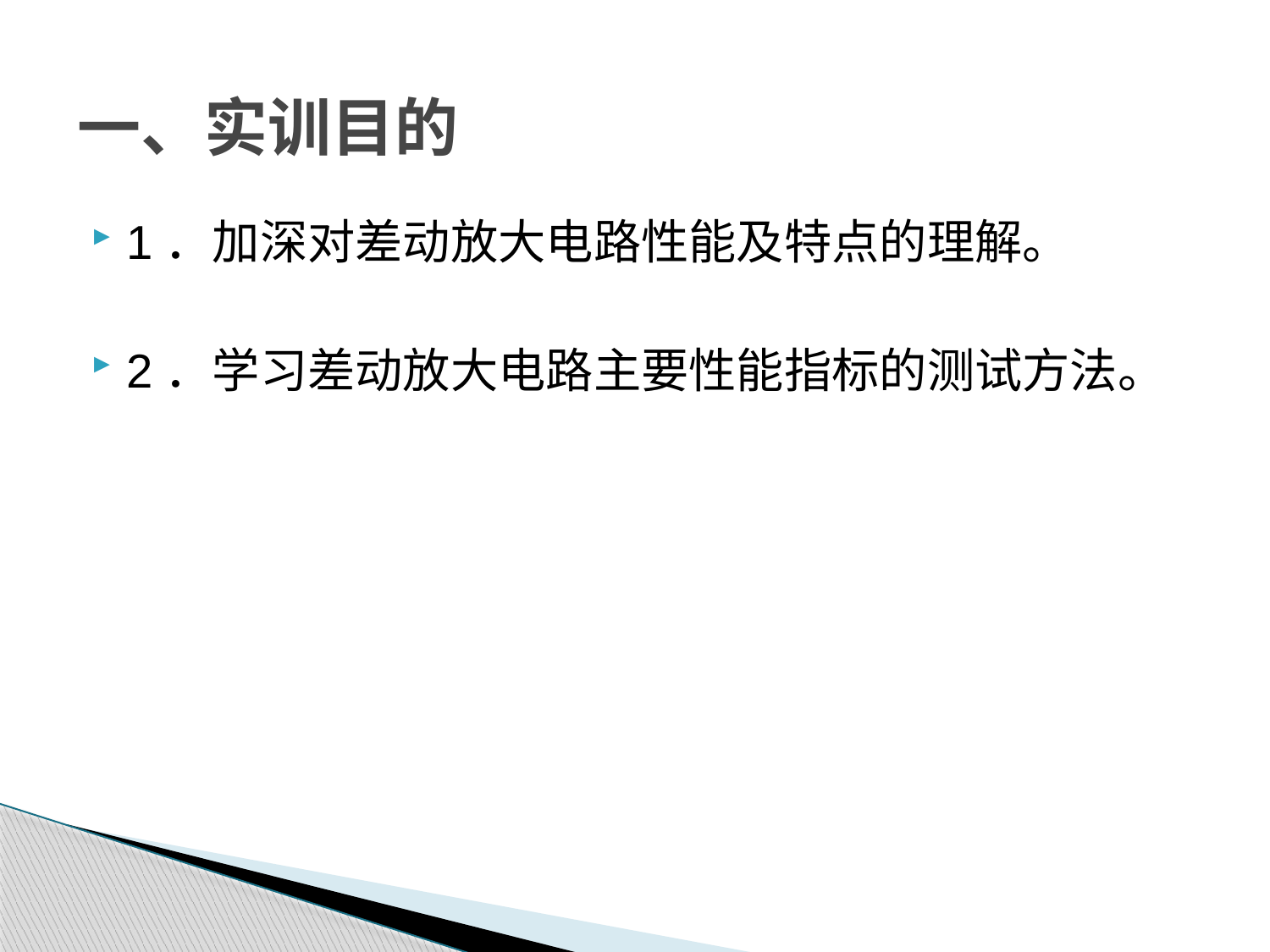

# 一、实训目的
1．加深对差动放大电路性能及特点的理解。

2．学习差动放大电路主要性能指标的测试方法。